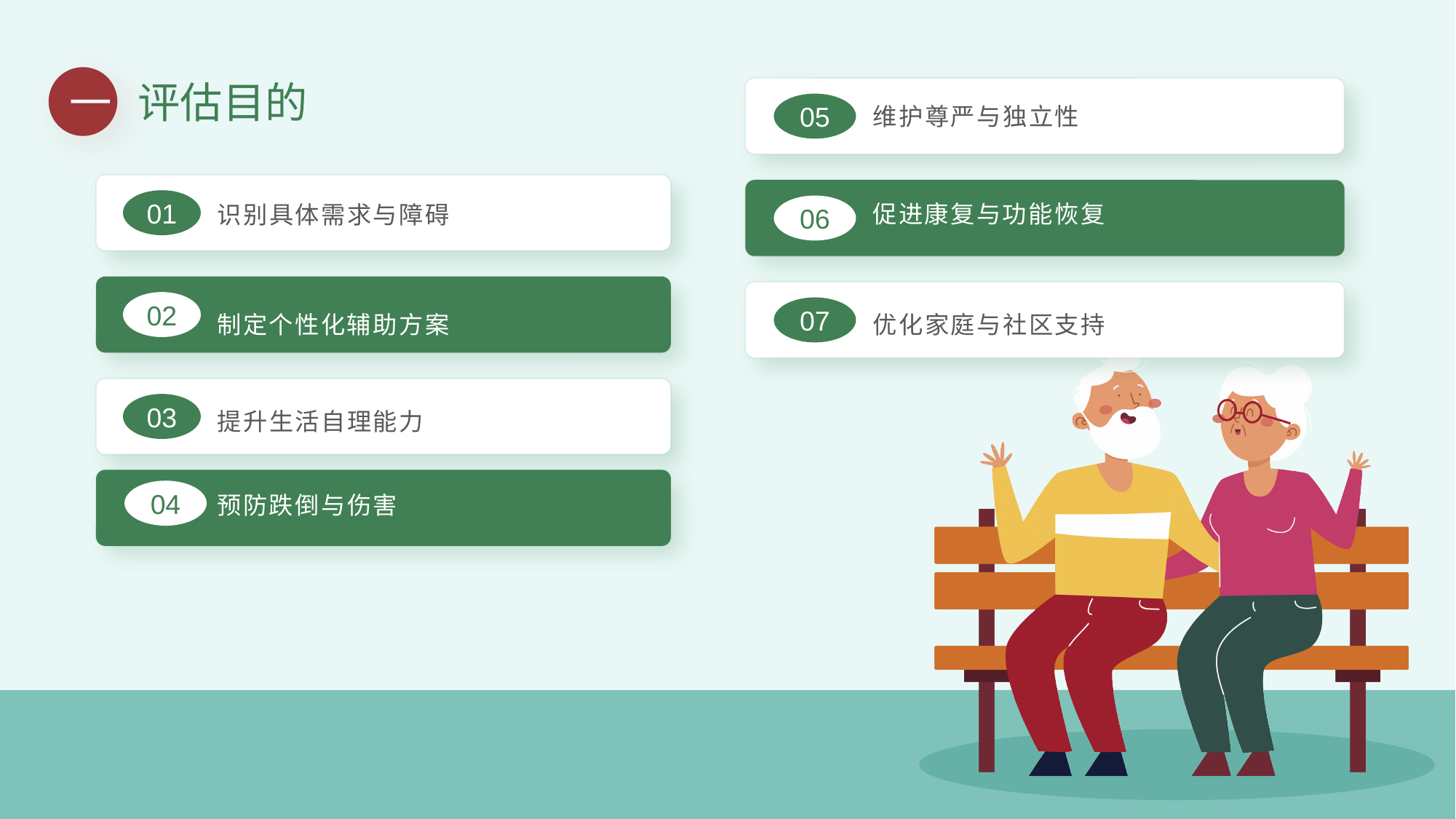

一
评估目的

维护尊严与独立性
05
促进康复与功能恢复
06

优化家庭与社区支持
07

识别具体需求与障碍
01

制定个性化辅助方案
02

提升生活自理能力
03

预防跌倒与伤害
04